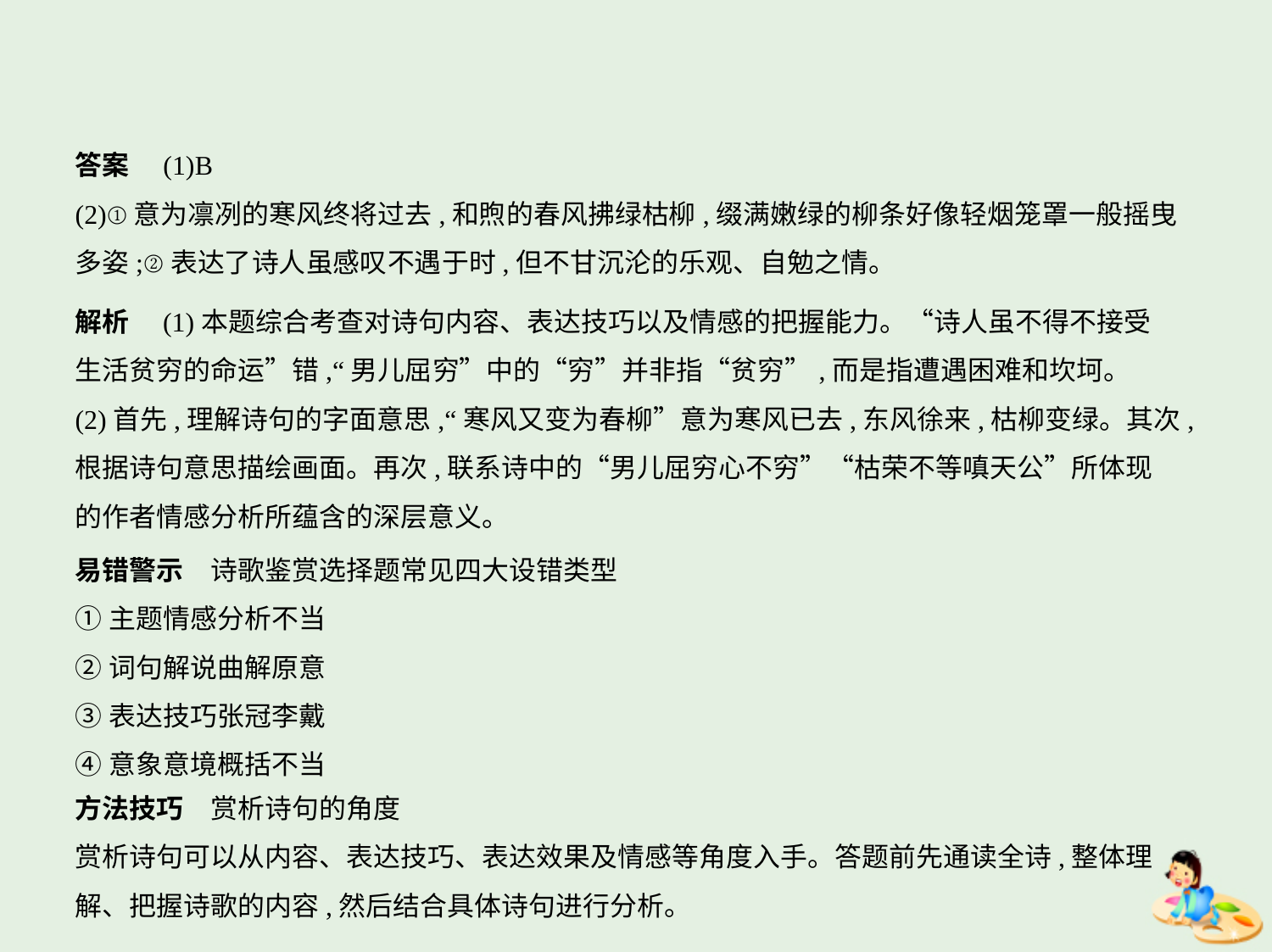

答案　(1)B
(2)①意为凛冽的寒风终将过去,和煦的春风拂绿枯柳,缀满嫩绿的柳条好像轻烟笼罩一般摇曳
多姿;②表达了诗人虽感叹不遇于时,但不甘沉沦的乐观、自勉之情。
解析　(1)本题综合考查对诗句内容、表达技巧以及情感的把握能力。“诗人虽不得不接受
生活贫穷的命运”错,“男儿屈穷”中的“穷”并非指“贫穷”,而是指遭遇困难和坎坷。
(2)首先,理解诗句的字面意思,“寒风又变为春柳”意为寒风已去,东风徐来,枯柳变绿。其次,
根据诗句意思描绘画面。再次,联系诗中的“男儿屈穷心不穷”“枯荣不等嗔天公”所体现
的作者情感分析所蕴含的深层意义。
易错警示　诗歌鉴赏选择题常见四大设错类型
①主题情感分析不当
②词句解说曲解原意
③表达技巧张冠李戴
④意象意境概括不当
方法技巧　赏析诗句的角度
赏析诗句可以从内容、表达技巧、表达效果及情感等角度入手。答题前先通读全诗,整体理
解、把握诗歌的内容,然后结合具体诗句进行分析。